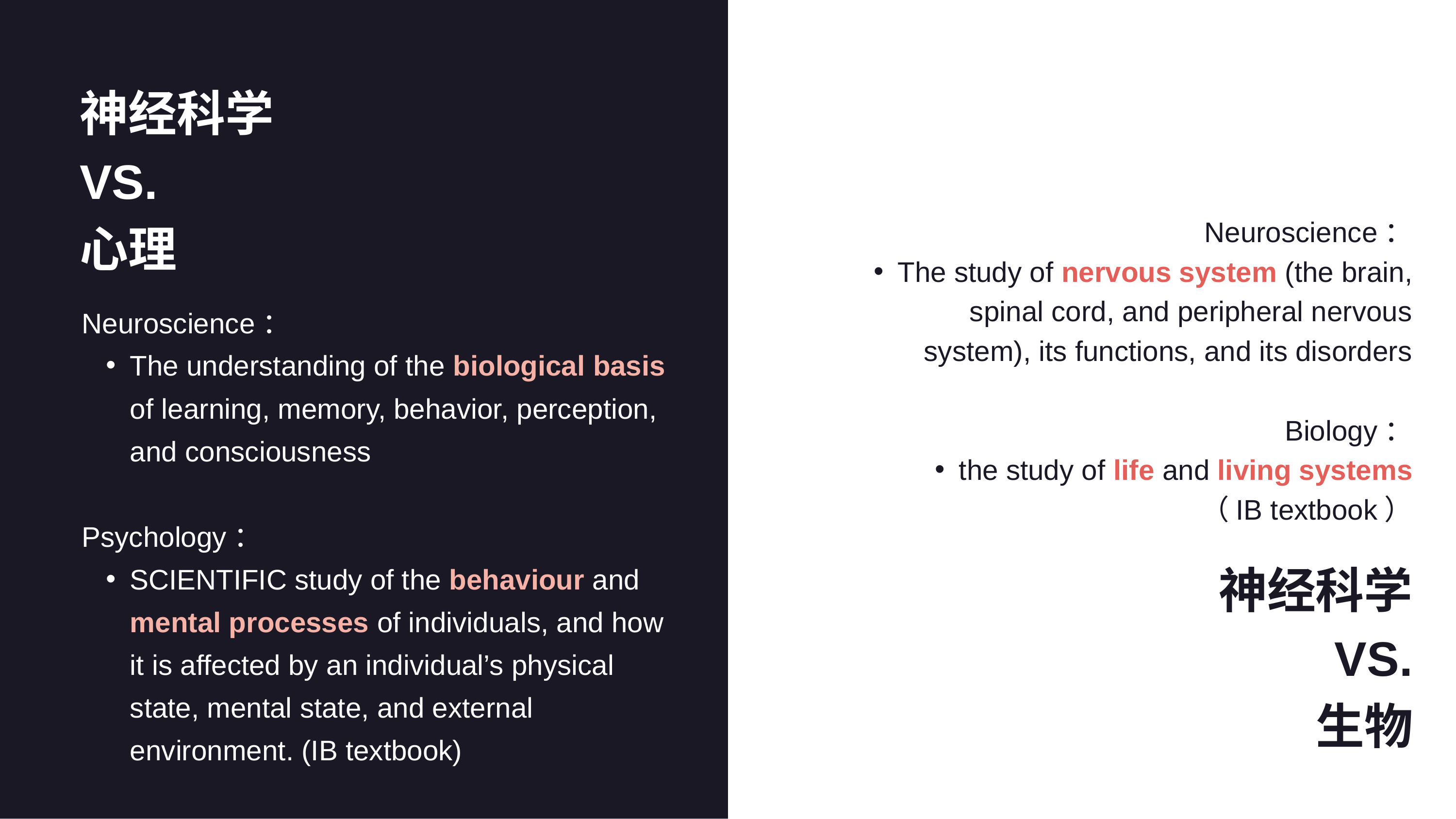

神经科学
VS.
心理
Neuroscience：
The study of nervous system (the brain, spinal cord, and peripheral nervous system), its functions, and its disorders

Biology：
the study of life and living systems
（IB textbook）
Neuroscience：
The understanding of the biological basis of learning, memory, behavior, perception, and consciousness

Psychology：
SCIENTIFIC study of the behaviour and mental processes of individuals, and how it is affected by an individual’s physical state, mental state, and external environment. (IB textbook)
神经科学
VS.
生物